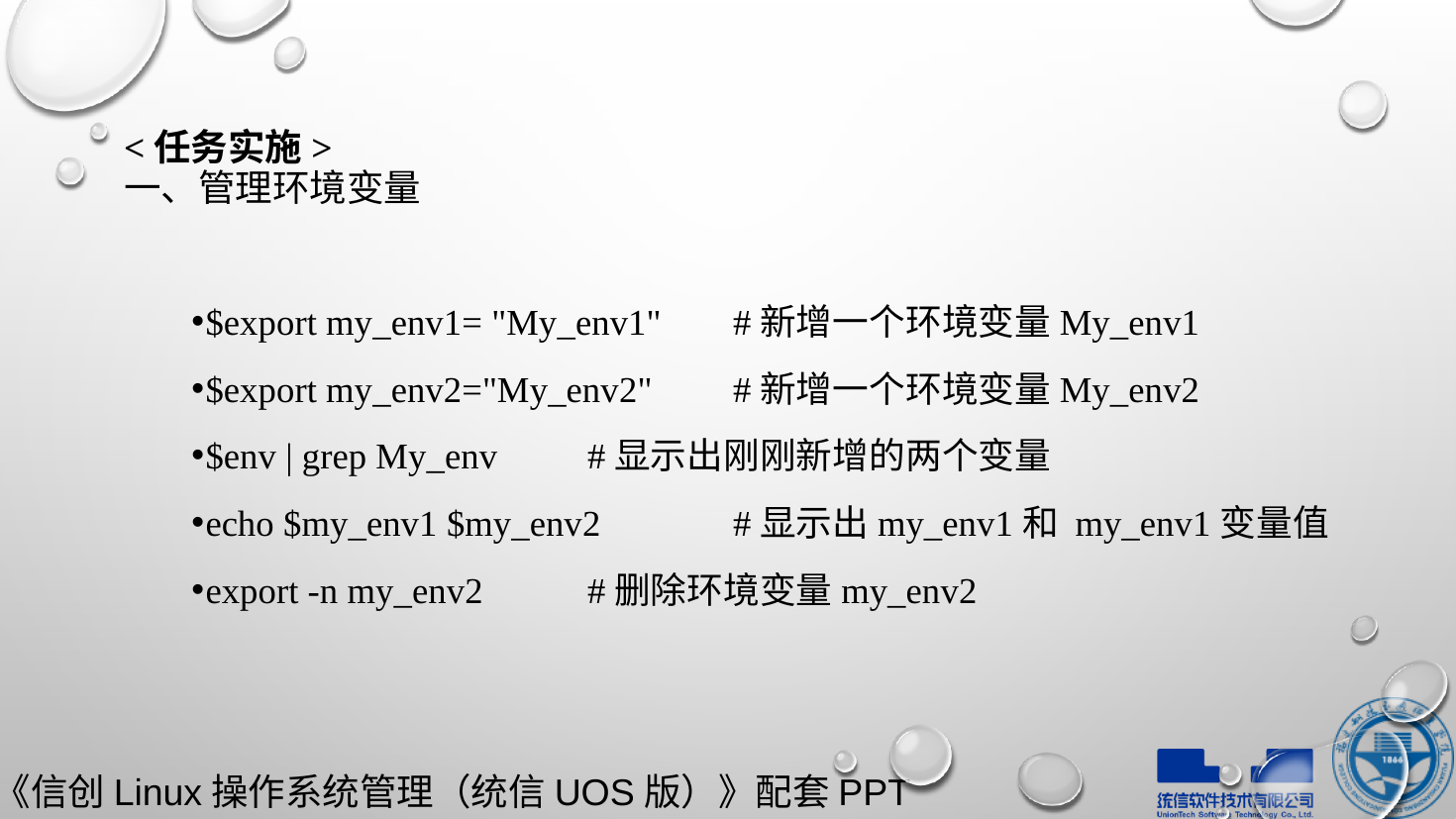

# <任务实施> 一、管理环境变量
$export my_env1= "My_env1"		#新增一个环境变量My_env1
$export my_env2="My_env2"		#新增一个环境变量My_env2
$env | grep My_env			#显示出刚刚新增的两个变量
echo $my_env1 $my_env2	#显示出my_env1和 my_env1变量值
export -n my_env2				#删除环境变量my_env2